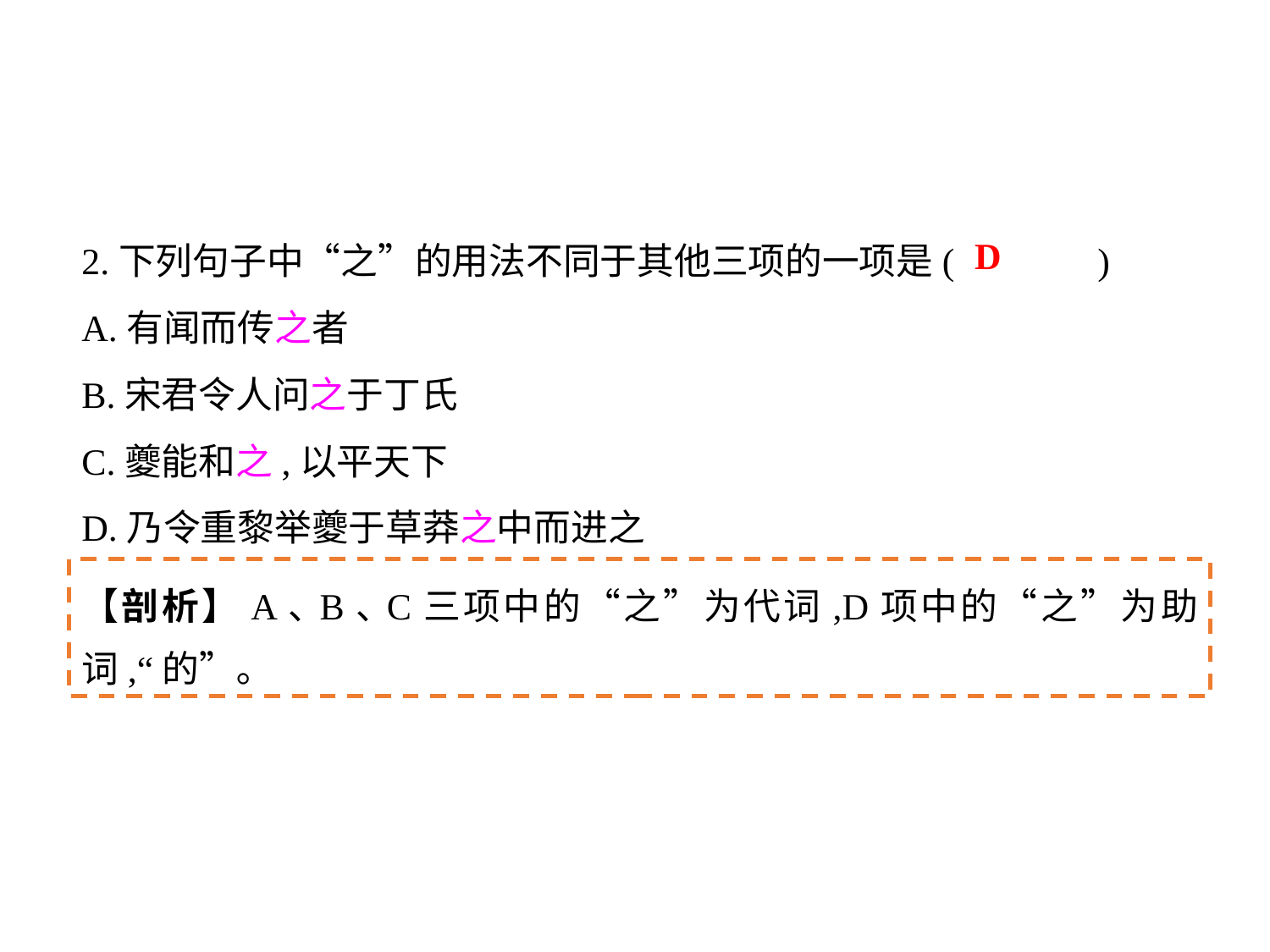

2.下列句子中“之”的用法不同于其他三项的一项是(		)
A.有闻而传之者
B.宋君令人问之于丁氏
C.夔能和之,以平天下
D.乃令重黎举夔于草莽之中而进之
D
【剖析】A､B､C三项中的“之”为代词,D项中的“之”为助词,“的”｡